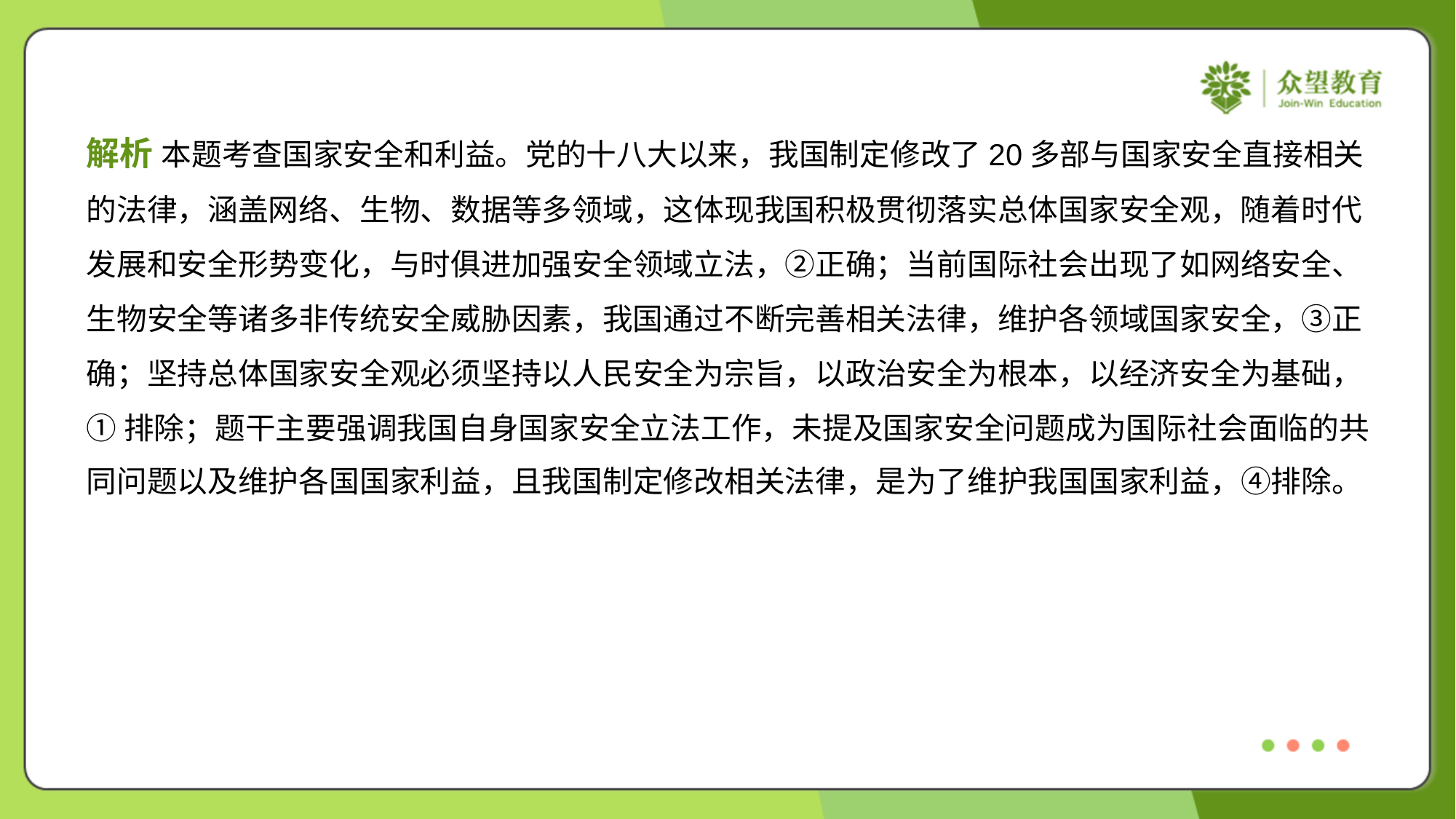

解析 本题考查国家安全和利益。党的十八大以来，我国制定修改了20多部与国家安全直接相关
的法律，涵盖网络、生物、数据等多领域，这体现我国积极贯彻落实总体国家安全观，随着时代
发展和安全形势变化，与时俱进加强安全领域立法，②正确；当前国际社会出现了如网络安全、
生物安全等诸多非传统安全威胁因素，我国通过不断完善相关法律，维护各领域国家安全，③正
确；坚持总体国家安全观必须坚持以人民安全为宗旨，以政治安全为根本，以经济安全为基础，
①排除；题干主要强调我国自身国家安全立法工作，未提及国家安全问题成为国际社会面临的共
同问题以及维护各国国家利益，且我国制定修改相关法律，是为了维护我国国家利益，④排除。